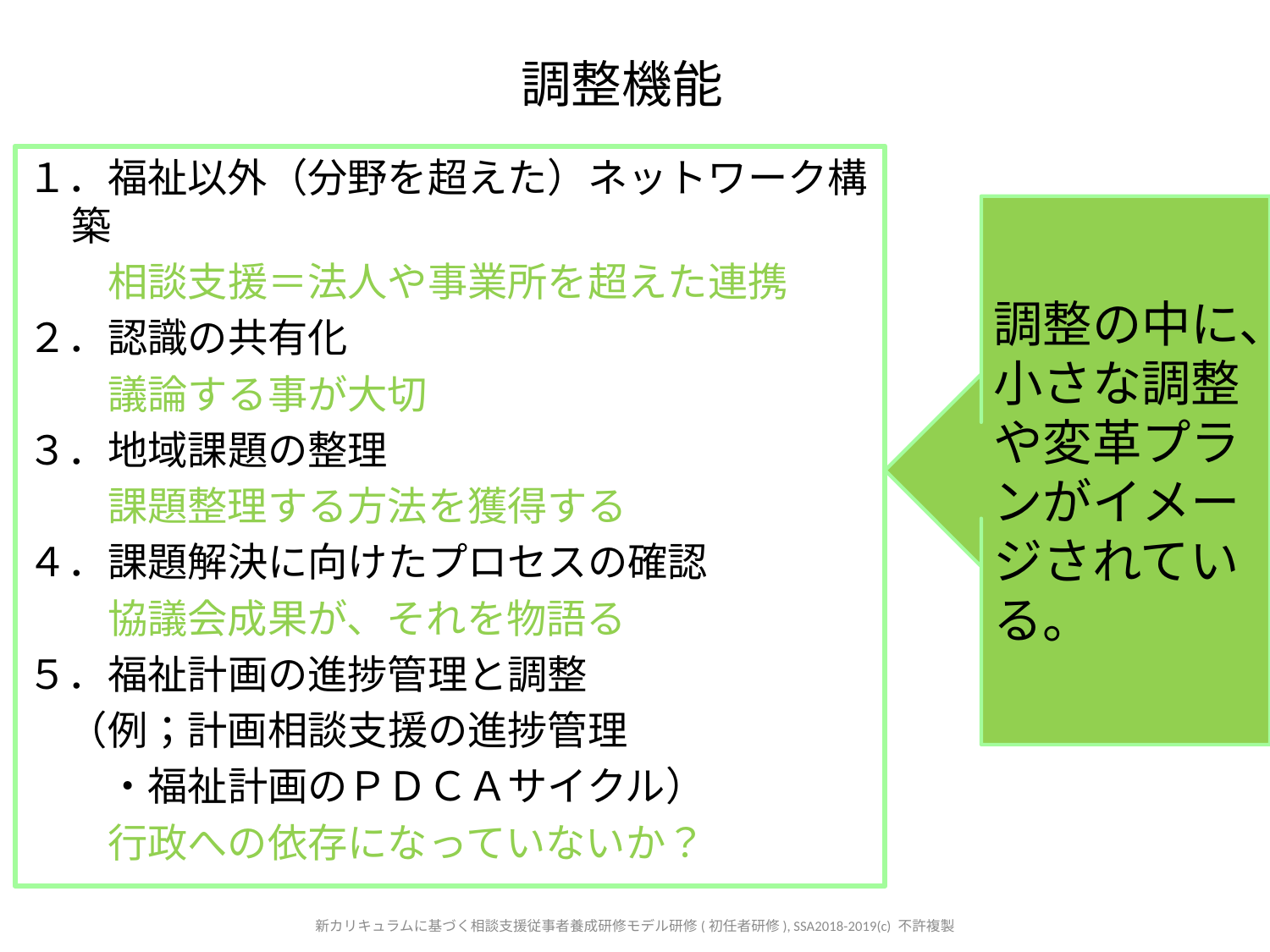

# 調整機能
１．福祉以外（分野を超えた）ネットワーク構築
　　相談支援＝法人や事業所を超えた連携
２．認識の共有化
　　議論する事が大切
３．地域課題の整理
　　課題整理する方法を獲得する
４．課題解決に向けたプロセスの確認
　　協議会成果が、それを物語る
５．福祉計画の進捗管理と調整
　（例；計画相談支援の進捗管理
　　・福祉計画のＰＤＣＡサイクル）
　　行政への依存になっていないか？

調整の中に、小さな調整や変革プランがイメージされている。
新カリキュラムに基づく相談支援従事者養成研修モデル研修(初任者研修), SSA2018-2019(c) 不許複製